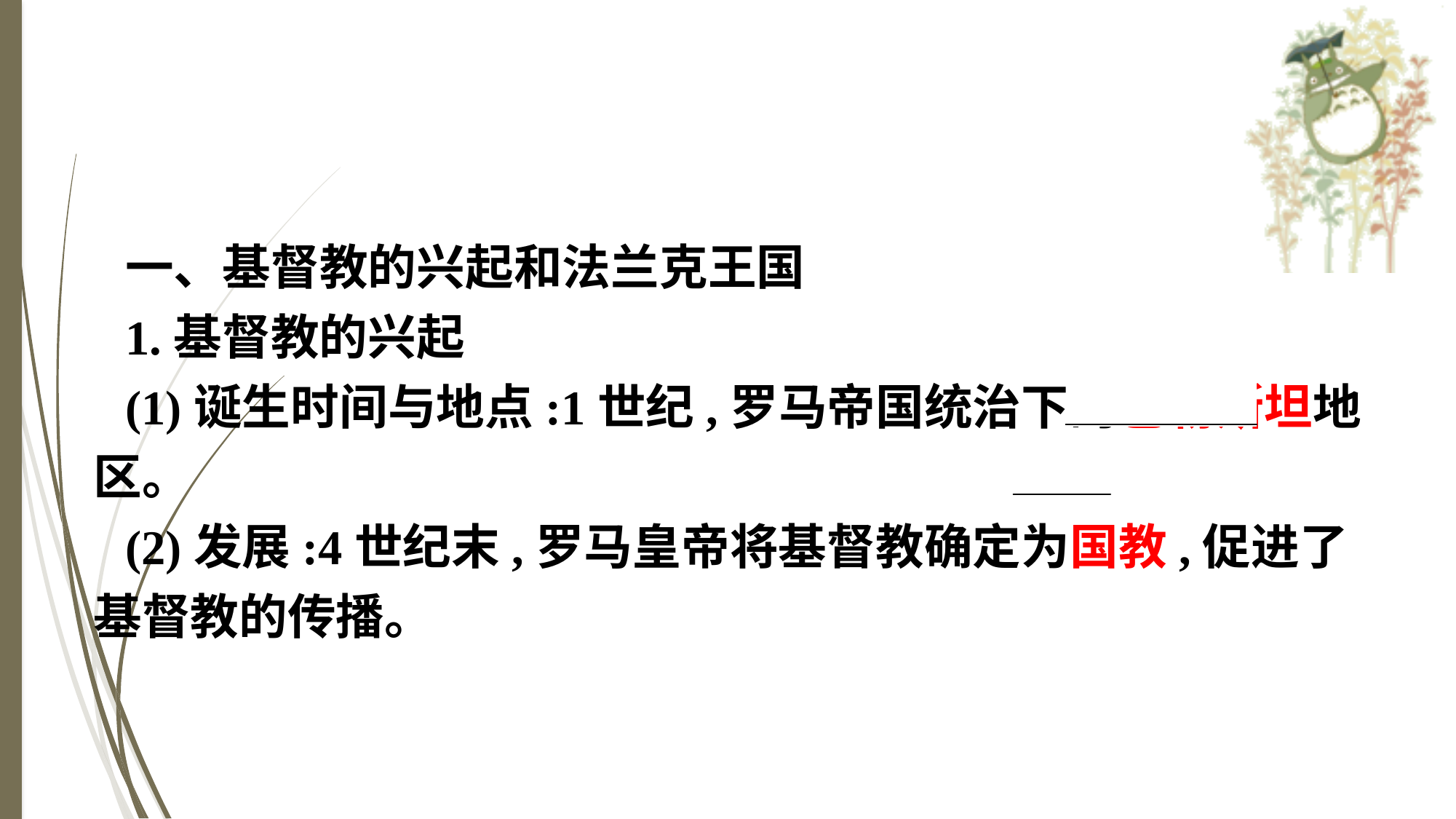

一、基督教的兴起和法兰克王国
1.基督教的兴起
(1)诞生时间与地点:1世纪,罗马帝国统治下的巴勒斯坦地区。
(2)发展:4世纪末,罗马皇帝将基督教确定为国教,促进了基督教的传播。